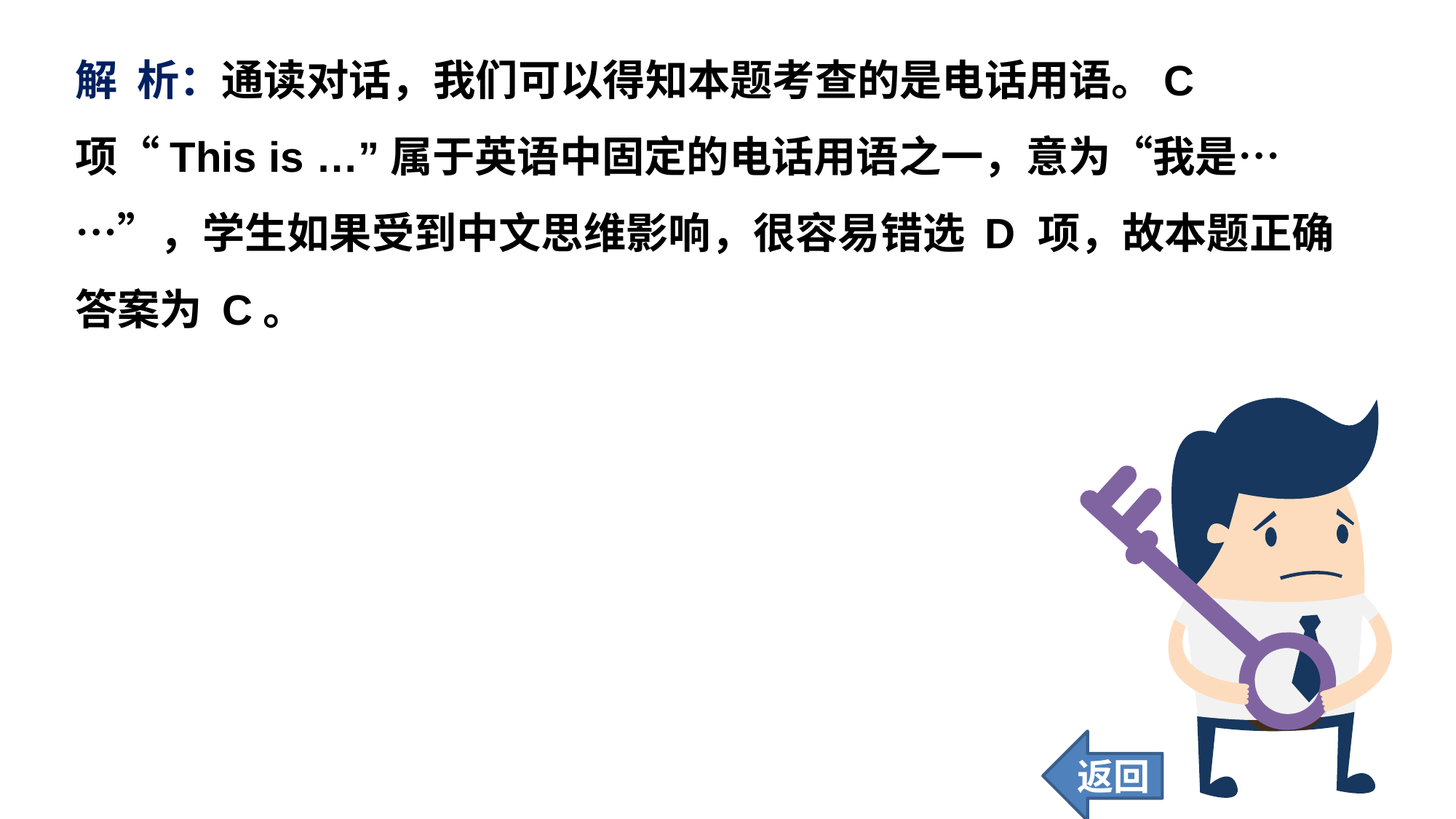

解  析：通读对话，我们可以得知本题考查的是电话用语。C 项“This is …”属于英语中固定的电话用语之一，意为“我是……”，学生如果受到中文思维影响，很容易错选 D 项，故本题正确答案为 C。

返回
64